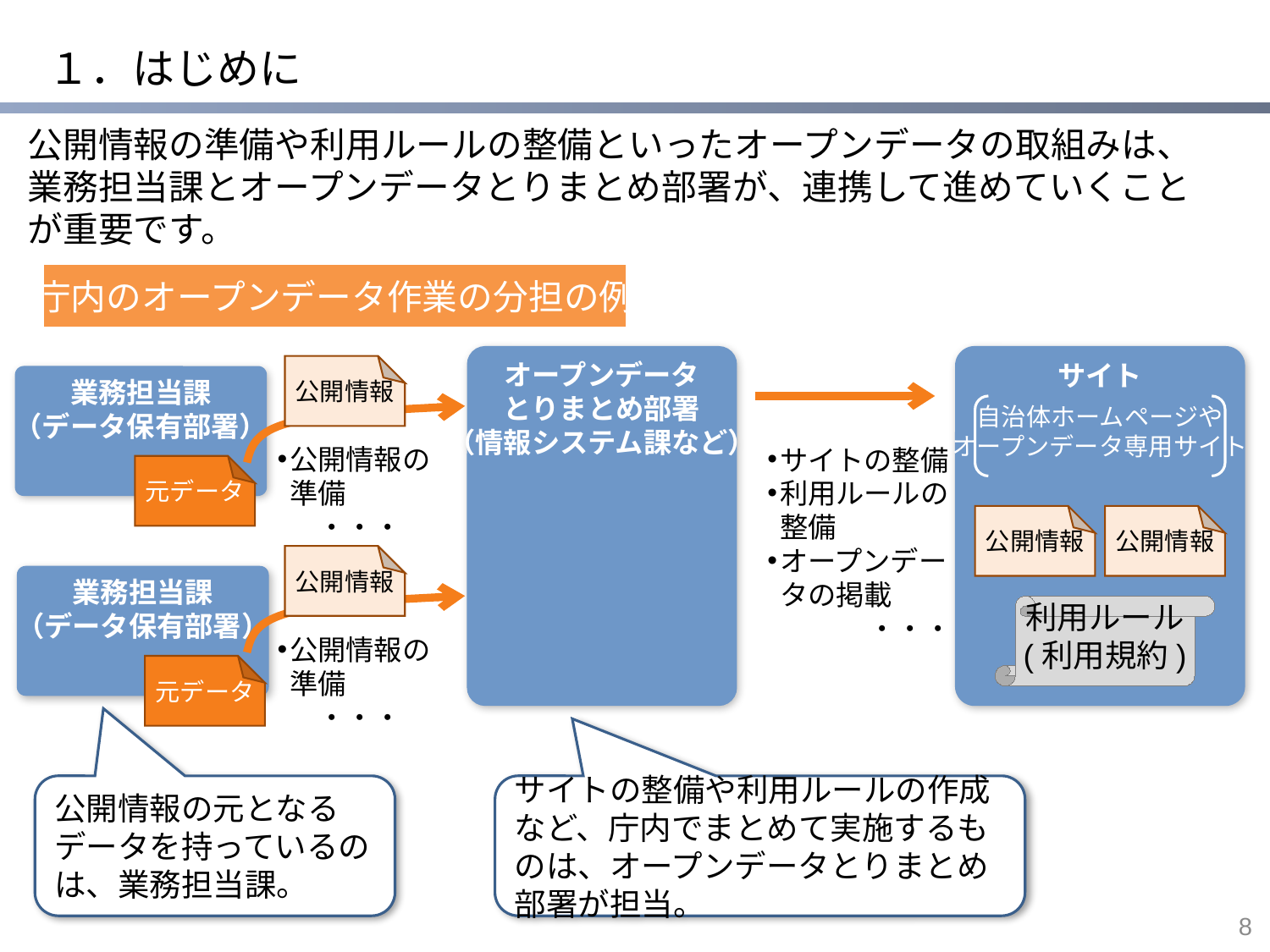

# １．はじめに
公開情報の準備や利用ルールの整備といったオープンデータの取組みは、業務担当課とオープンデータとりまとめ部署が、連携して進めていくことが重要です。

庁内のオープンデータ作業の分担の例
オープンデータ
とりまとめ部署
（情報システム課など）
サイト

公開情報
業務担当課
（データ保有部署）
自治体ホームページや
オープンデータ専用サイト

公開情報の
準備　　　・・・
サイトの整備
利用ルールの整備
オープンデータの掲載
・・・

元データ

公開情報

公開情報

公開情報
業務担当課
（データ保有部署）

利用ルール
(利用規約)
公開情報の
準備　　　・・・

元データ
公開情報の元となる
データを持っているのは、業務担当課。
サイトの整備や利用ルールの作成など、庁内でまとめて実施するものは、オープンデータとりまとめ部署が担当。
8